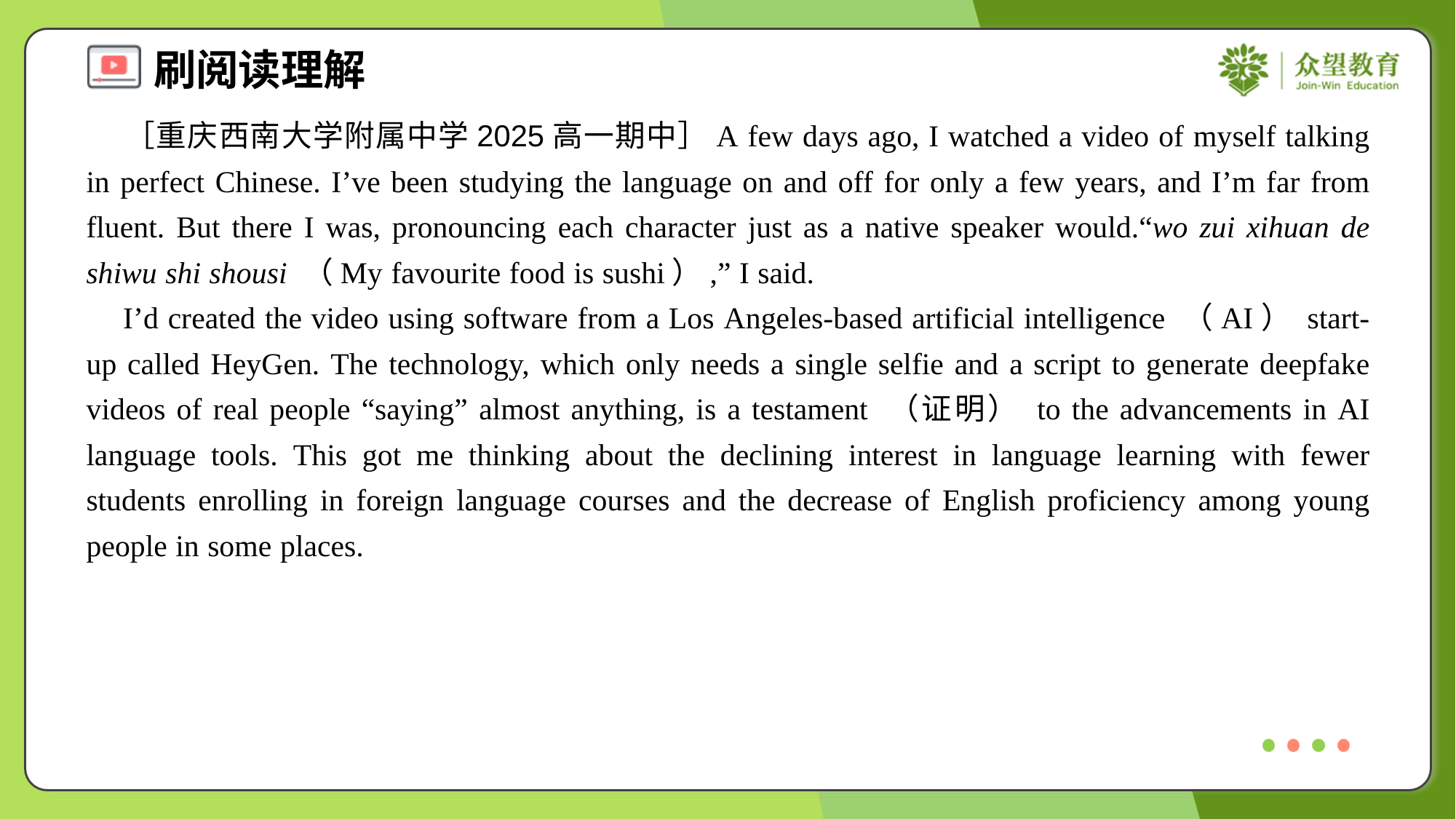

［重庆西南大学附属中学2025高一期中］A few days ago, I watched a video of myself talking in perfect Chinese. I’ve been studying the language on and off for only a few years, and I’m far from fluent. But there I was, pronouncing each character just as a native speaker would.“wo zui xihuan de shiwu shi shousi （My favourite food is sushi）,” I said.
    I’d created the video using software from a Los Angeles-based artificial intelligence （AI） start-up called HeyGen. The technology, which only needs a single selfie and a script to generate deepfake videos of real people “saying” almost anything, is a testament （证明） to the advancements in AI language tools. This got me thinking about the declining interest in language learning with fewer students enrolling in foreign language courses and the decrease of English proficiency among young people in some places.